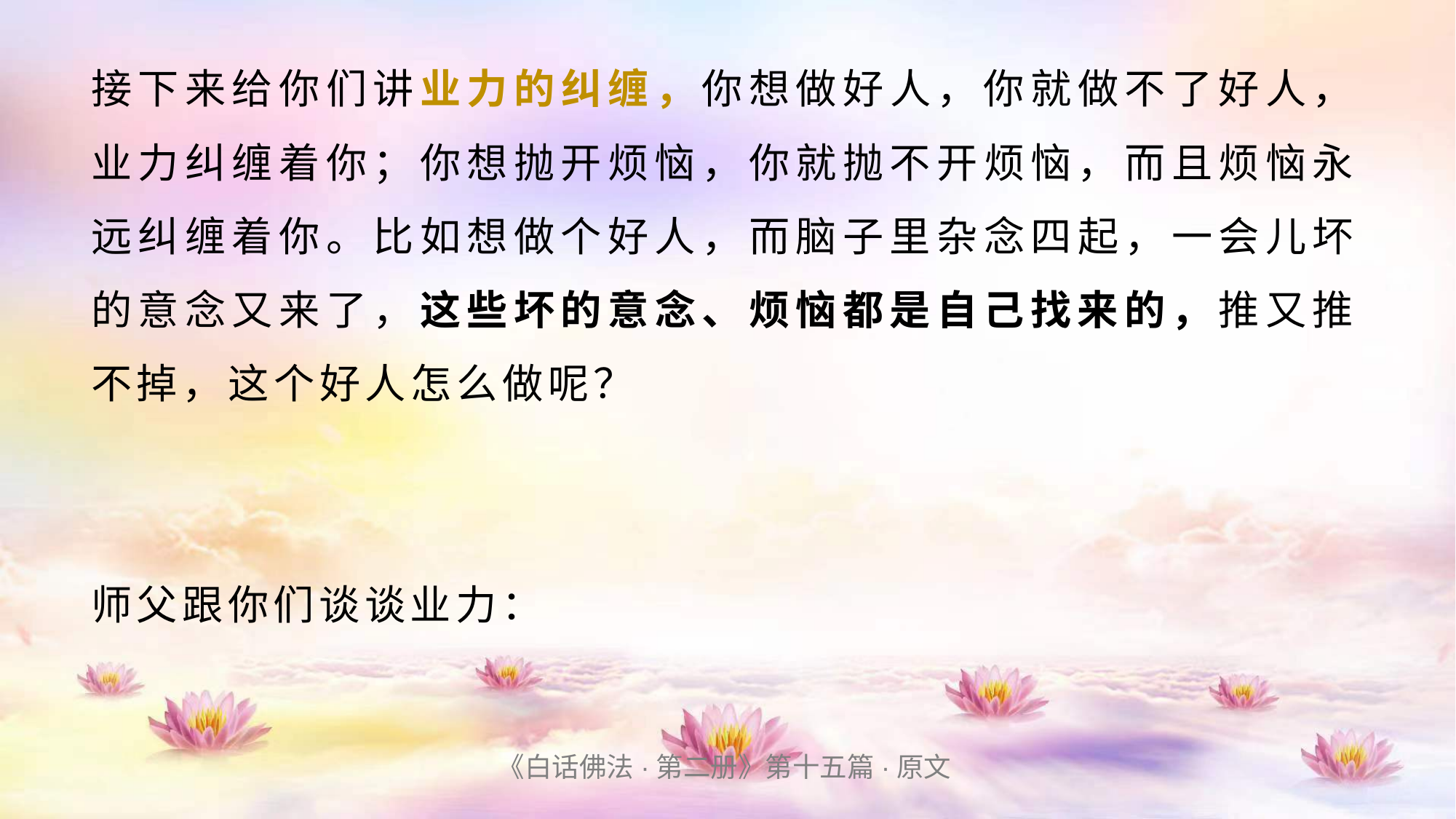

# 接下来给你们讲业力的纠缠，你想做好人，你就做不了好人，业力纠缠着你；你想抛开烦恼，你就抛不开烦恼，而且烦恼永远纠缠着你。比如想做个好人，而脑子里杂念四起，一会儿坏的意念又来了，这些坏的意念、烦恼都是自己找来的，推又推不掉，这个好人怎么做呢？ 师父跟你们谈谈业力：
《白话佛法·第二册》第十五篇·原文